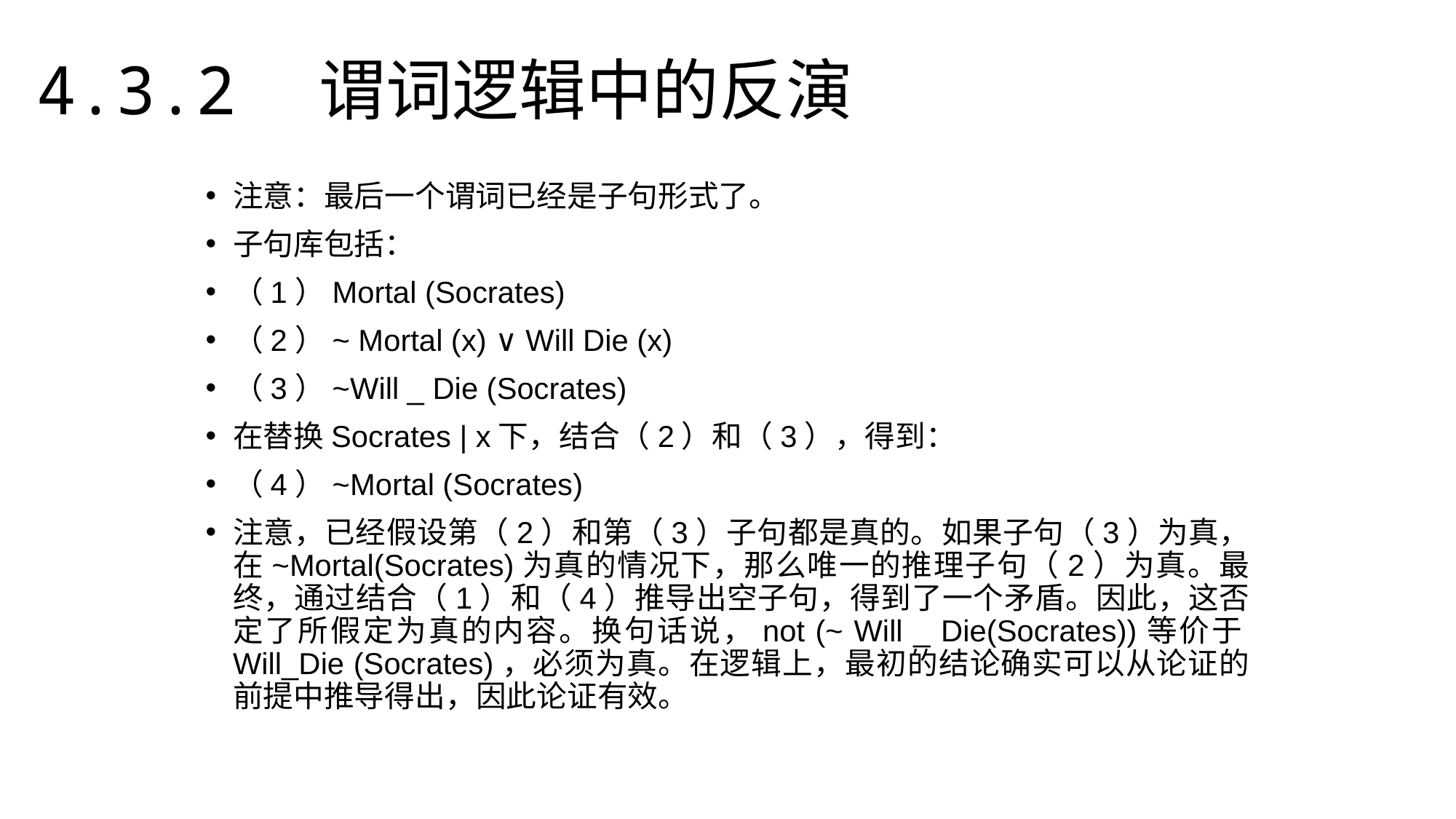

4.3.2　谓词逻辑中的反演
注意：最后一个谓词已经是子句形式了。
子句库包括：
（1）Mortal (Socrates)
（2）~ Mortal (x) ∨ Will Die (x)
（3）~Will _ Die (Socrates)
在替换Socrates | x下，结合（2）和（3），得到：
（4）~Mortal (Socrates)
注意，已经假设第（2）和第（3）子句都是真的。如果子句（3）为真，在~Mortal(Socrates)为真的情况下，那么唯一的推理子句（2）为真。最终，通过结合（1）和（4）推导出空子句，得到了一个矛盾。因此，这否定了所假定为真的内容。换句话说，not (~ Will _ Die(Socrates))等价于Will_Die (Socrates)，必须为真。在逻辑上，最初的结论确实可以从论证的前提中推导得出，因此论证有效。